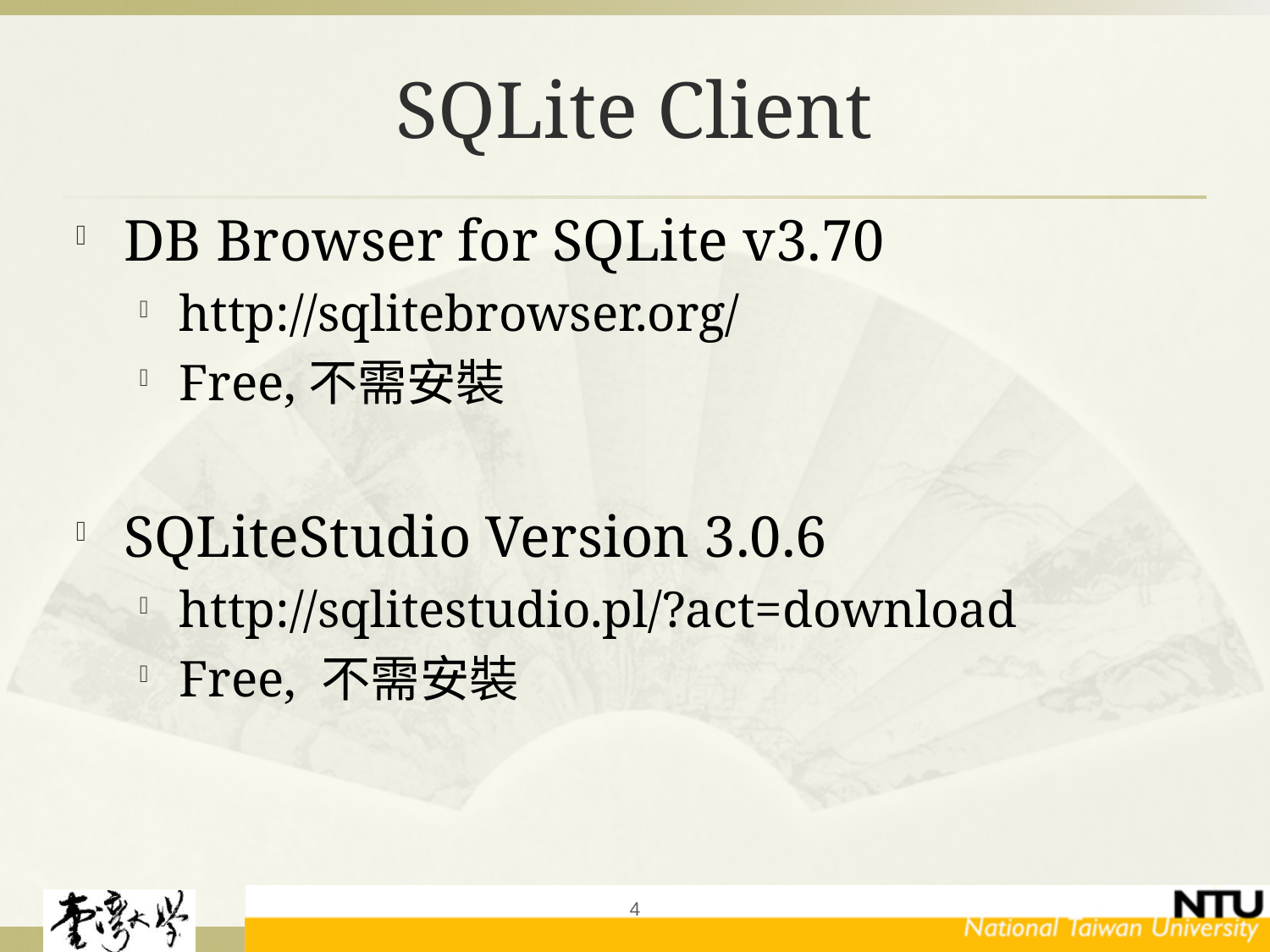

# SQLite Client
DB Browser for SQLite v3.70
http://sqlitebrowser.org/
Free,不需安裝

SQLiteStudio Version 3.0.6
http://sqlitestudio.pl/?act=download
Free, 不需安裝
4